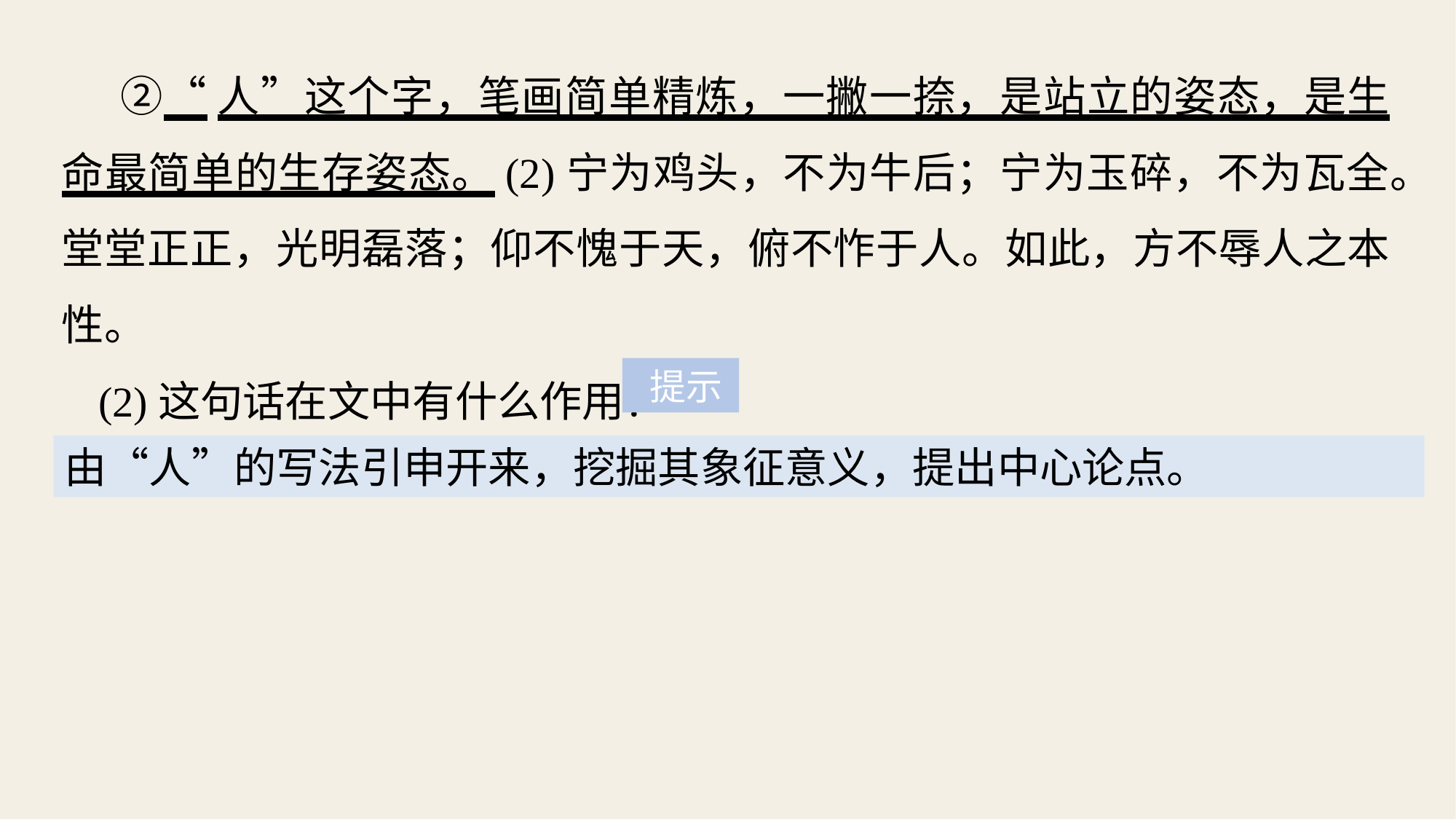

②“人”这个字，笔画简单精炼，一撇一捺，是站立的姿态，是生命最简单的生存姿态。(2)宁为鸡头，不为牛后；宁为玉碎，不为瓦全。堂堂正正，光明磊落；仰不愧于天，俯不怍于人。如此，方不辱人之本性。
(2)这句话在文中有什么作用？
 提示
由“人”的写法引申开来，挖掘其象征意义，提出中心论点。